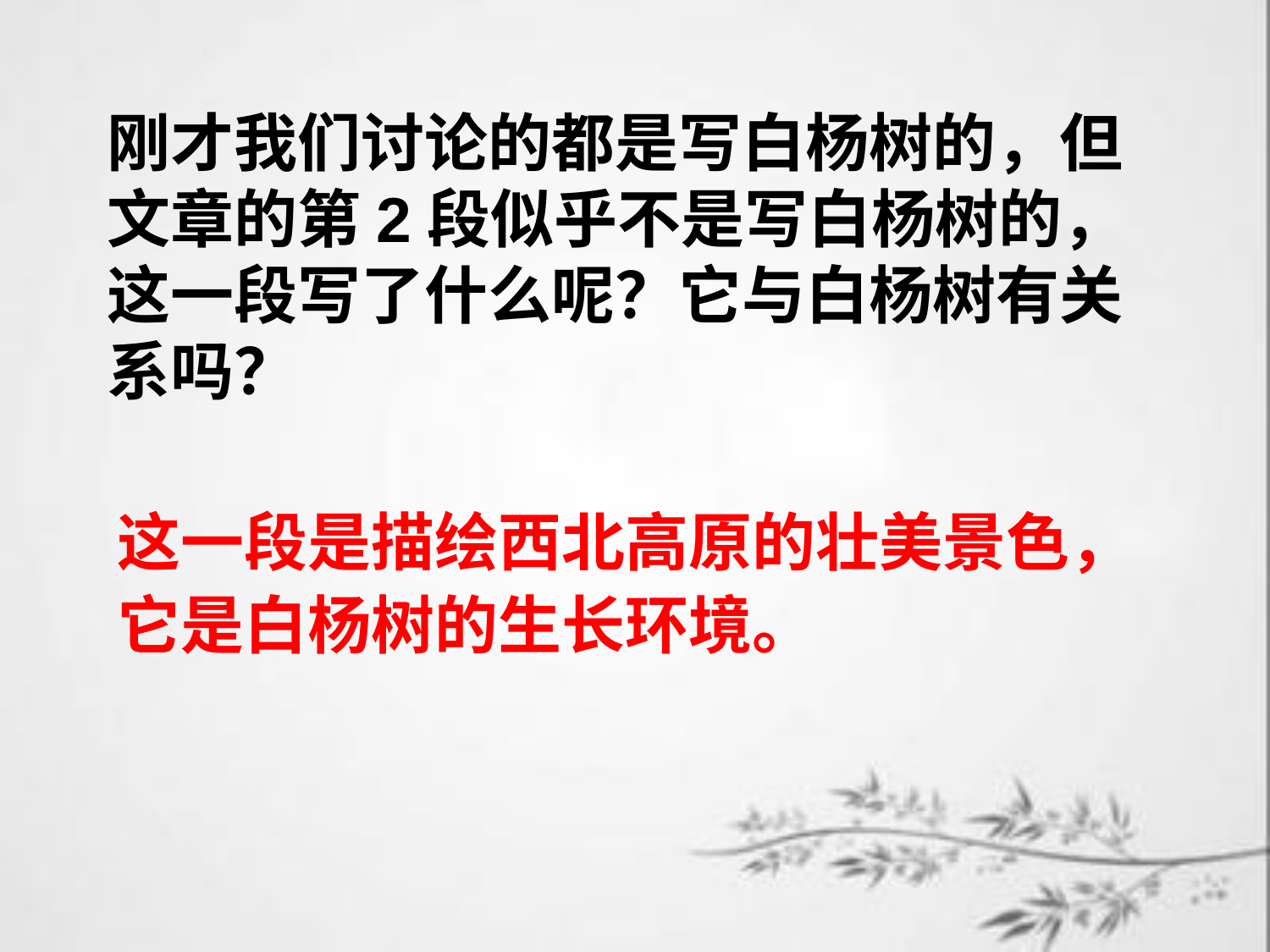

刚才我们讨论的都是写白杨树的，但文章的第2段似乎不是写白杨树的，这一段写了什么呢？它与白杨树有关系吗？
这一段是描绘西北高原的壮美景色，它是白杨树的生长环境。